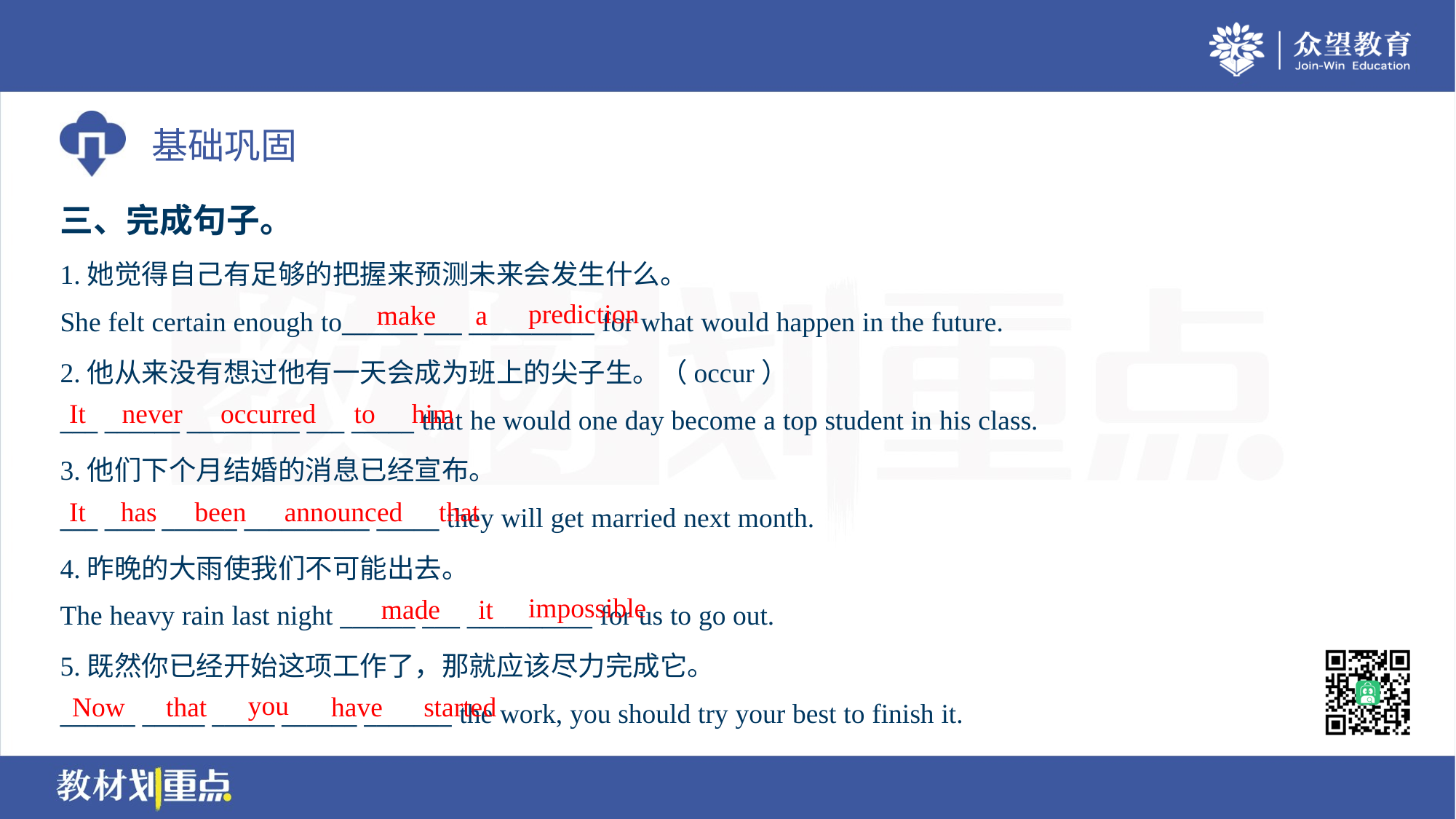

三、完成句子。
1.她觉得自己有足够的把握来预测未来会发生什么。
She felt certain enough to______ ___ __________ for what would happen in the future.
prediction
make
a
2.他从来没有想过他有一天会成为班上的尖子生。（occur）
___ ______ _________ ___ _____ that he would one day become a top student in his class.
It
never
occurred
to
him
3.他们下个月结婚的消息已经宣布。
___ ____ ______ __________ _____ they will get married next month.
It
has
been
announced
that
4.昨晚的大雨使我们不可能出去。
The heavy rain last night ______ ___ __________ for us to go out.
impossible
made
it
5.既然你已经开始这项工作了，那就应该尽力完成它。
______ _____ _____ ______ _______ the work, you should try your best to finish it.
you
Now
that
have
started